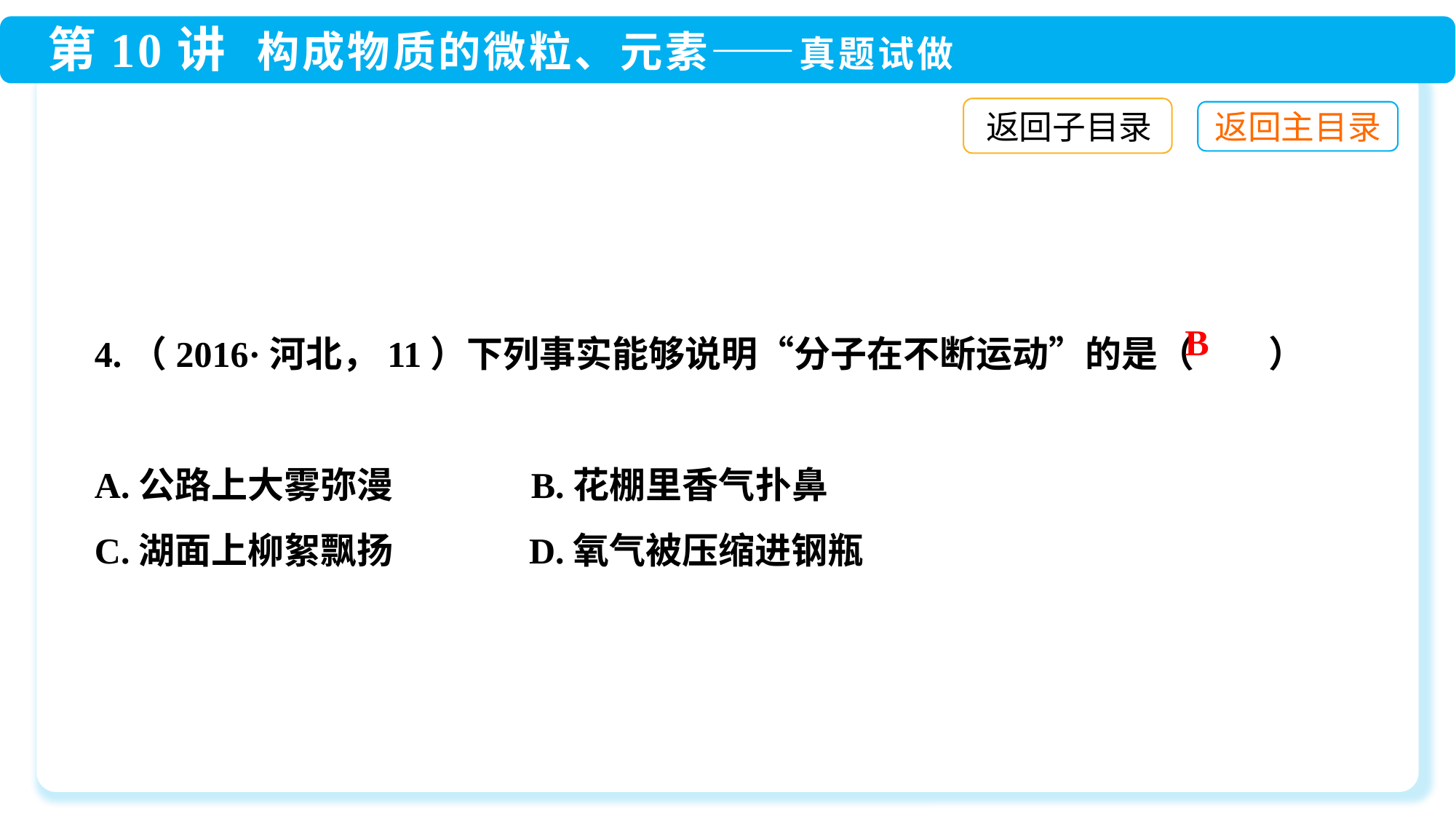

返回子目录

4.（2016·河北，11）下列事实能够说明“分子在不断运动”的是（         ）

A.公路上大雾弥漫        	B.花棚里香气扑鼻
C.湖面上柳絮飘扬	            D.氧气被压缩进钢瓶
B